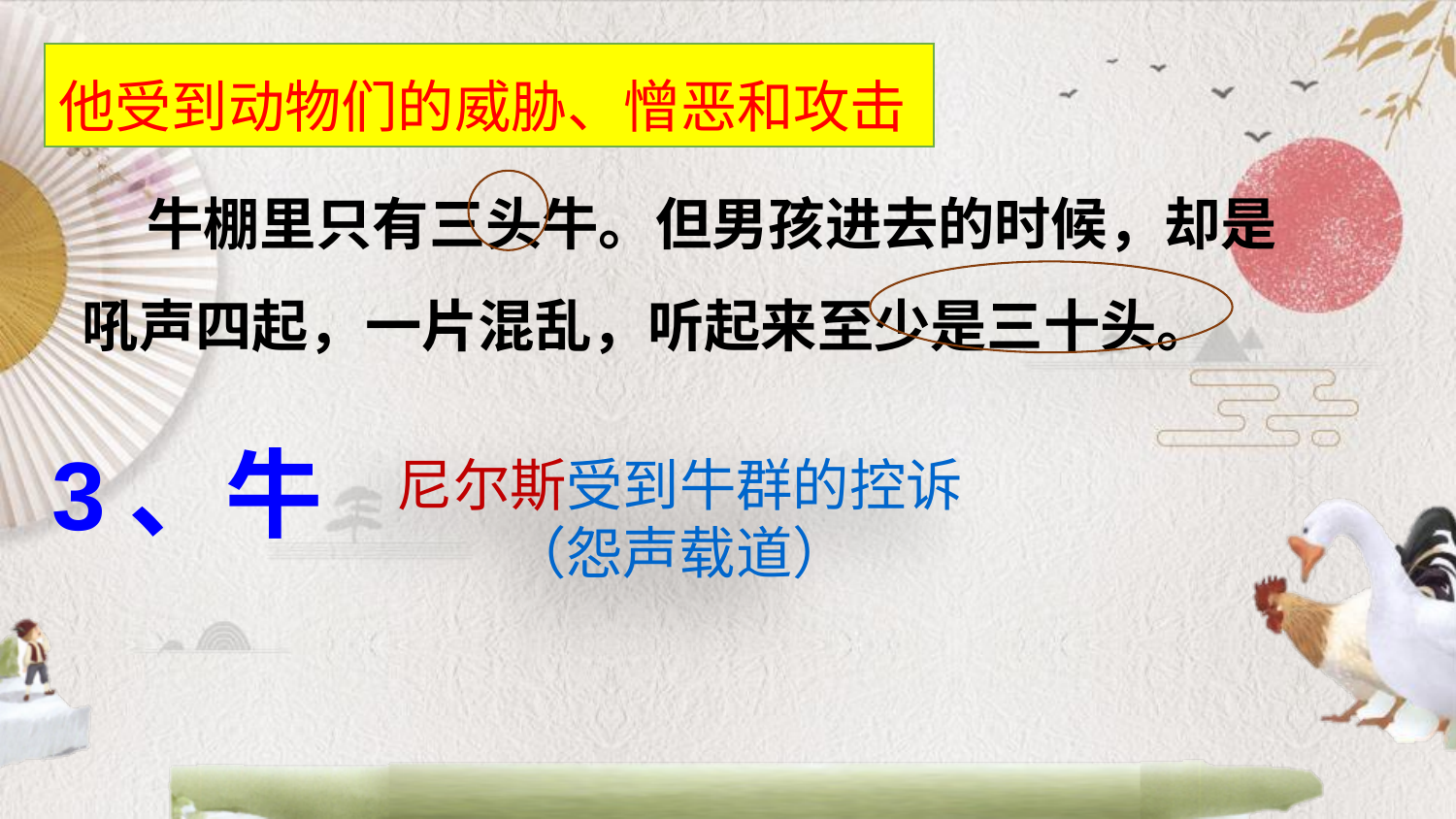

他受到动物们的威胁、憎恶和攻击
    牛棚里只有三头牛。但男孩进去的时候，却是吼声四起，一片混乱，听起来至少是三十头。

3、牛
尼尔斯受到牛群的控诉（怨声载道）